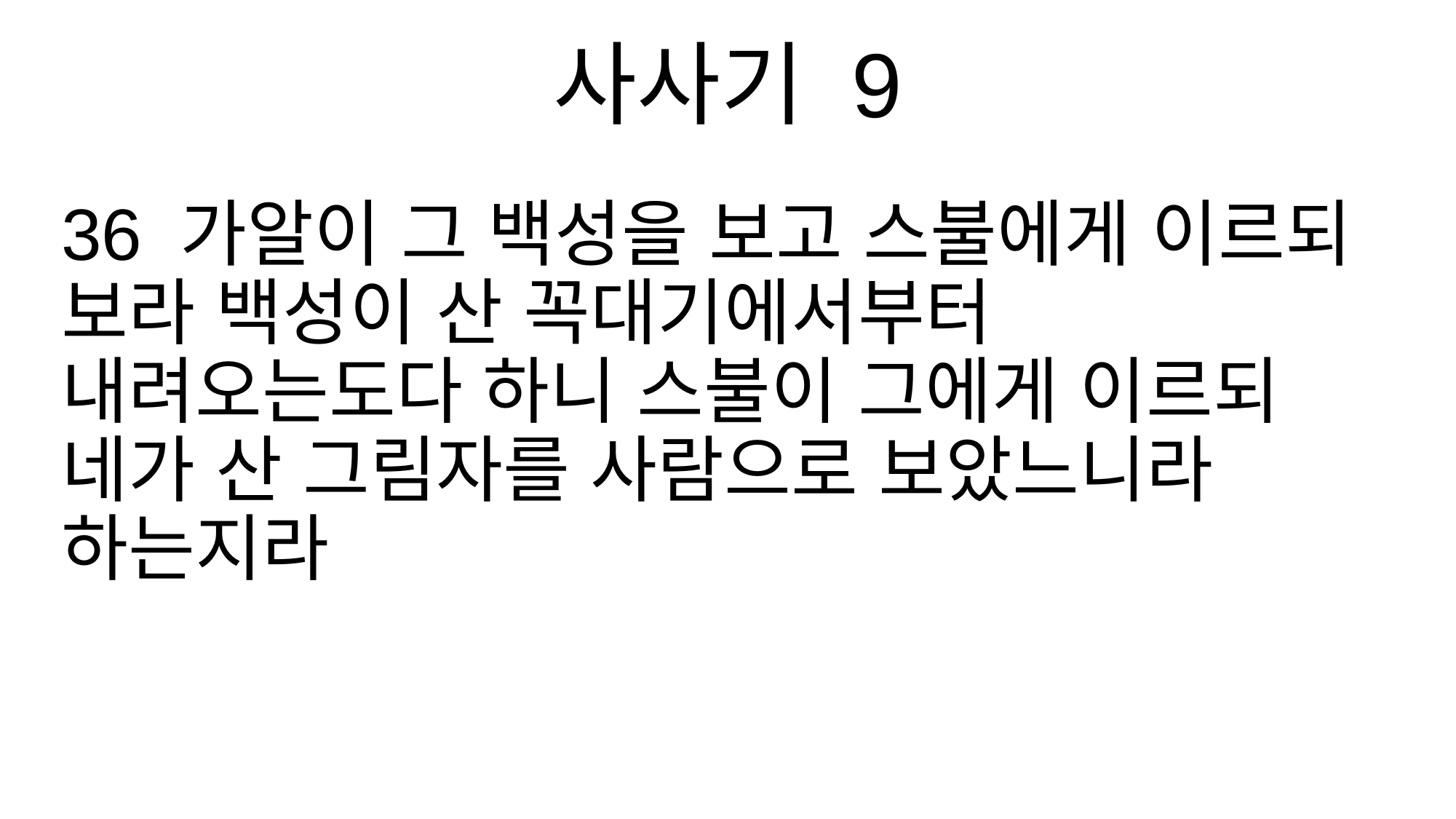

사사기 9
36 가알이 그 백성을 보고 스불에게 이르되 보라 백성이 산 꼭대기에서부터 내려오는도다 하니 스불이 그에게 이르되 네가 산 그림자를 사람으로 보았느니라 하는지라